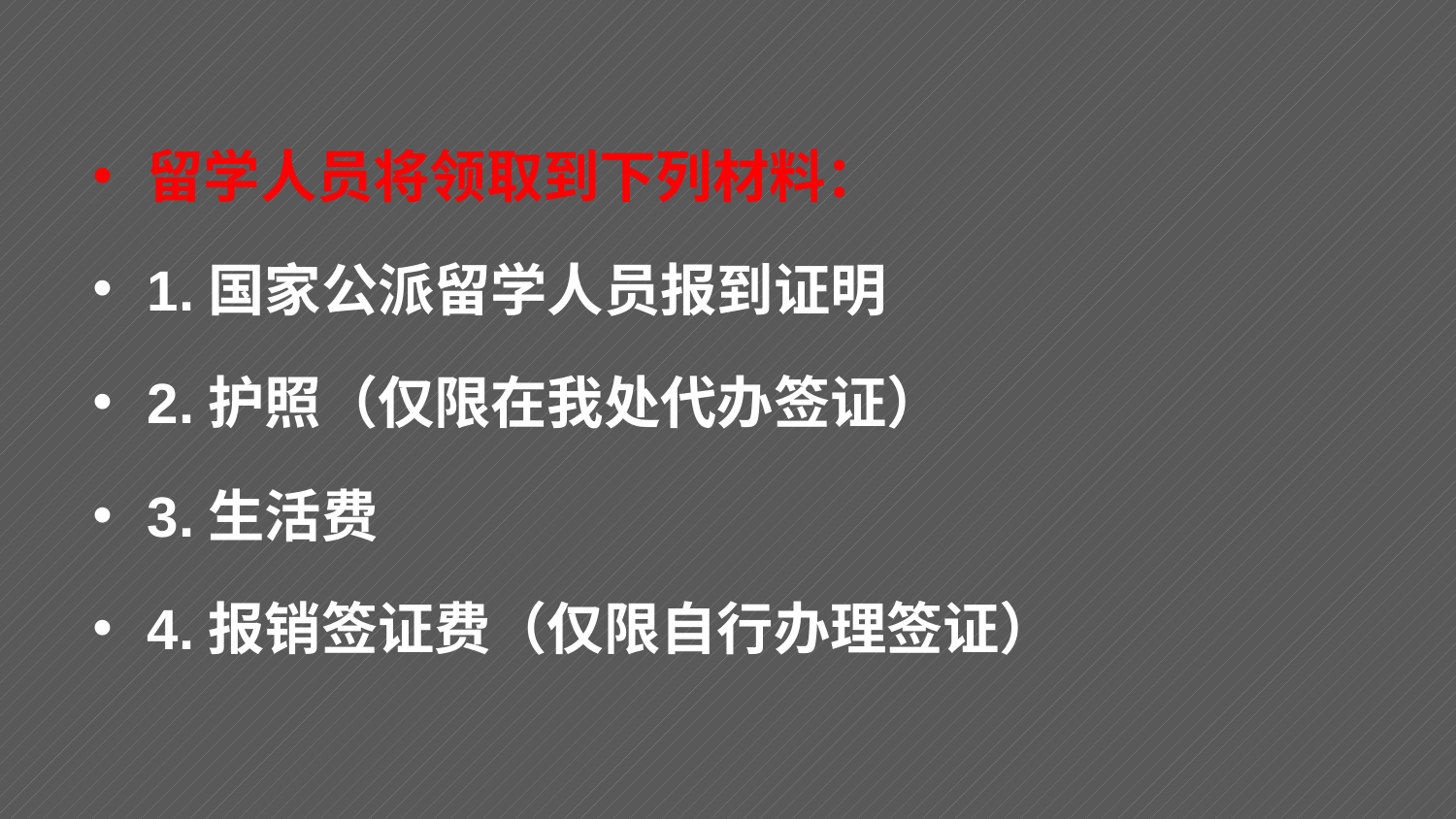

留学人员将领取到下列材料：
1.国家公派留学人员报到证明
2.护照（仅限在我处代办签证）
3.生活费
4.报销签证费（仅限自行办理签证）